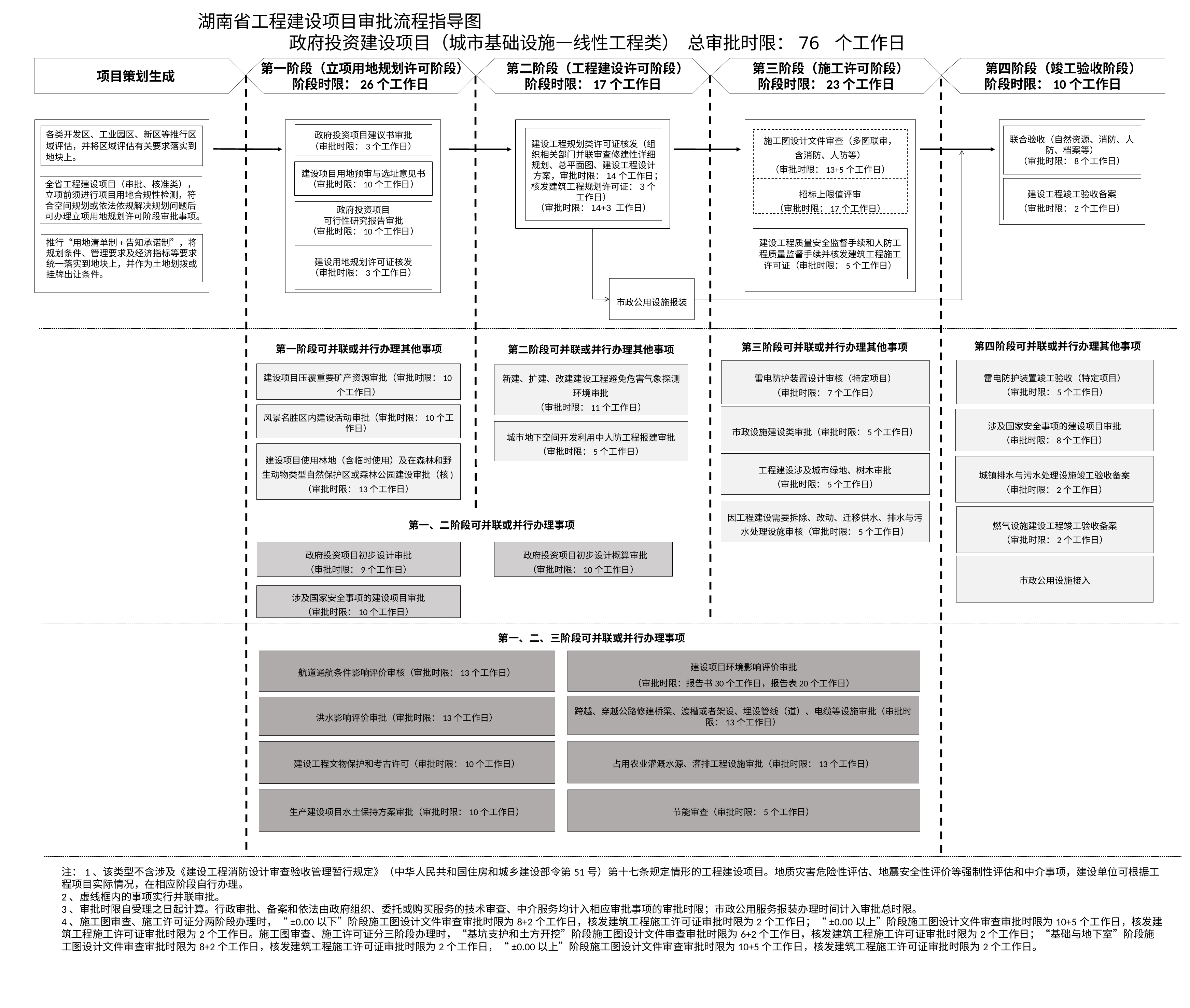

湖南省工程建设项目审批流程指导图
政府投资建设项目（城市基础设施—线性工程类）  总审批时限：76 个工作日
  第一阶段（立项用地规划许可阶段）
阶段时限：26个工作日
  第二阶段（工程建设许可阶段）
阶段时限：17个工作日
      第四阶段（竣工验收阶段）
阶段时限：10个工作日
第四阶段（竣工验收阶段）
项目策划生成
  第三阶段（施工许可阶段）
阶段时限：23个工作日

全省工程建设项目（审批、核准类），立项前须进行项目用地合规性检测，符合空间规划或依法依规解决规划问题后可办理立项用地规划许可阶段审批事项。

政府投资项目建议书审批
（审批时限：3个工作日）
联合验收（自然资源、消防、人防、档案等）
（审批时限：8个工作日）
各类开发区、工业园区、新区等推行区域评估，并将区域评估有关要求落实到地块上。
建设工程规划类许可证核发（组织相关部门并联审查修建性详细规划、总平面图、建设工程设计方案，审批时限：14个工作日；核发建筑工程规划许可证：3个工作日）
（审批时限：14+3 工作日）
施工图设计文件审查（多图联审，
含消防、人防等）
（审批时限：13+5个工作日）

招标上限值评审
（审批时限：17个工作日）
建设项目用地预审与选址意见书（审批时限：10个工作日）
建设工程竣工验收备案
（审批时限：2个工作日）
政府投资项目
可行性研究报告审批
（审批时限：10个工作日）
建设工程质量安全监督手续和人防工程质量监督手续并核发建筑工程施工许可证（审批时限：5个工作日）
市政公用设施报装
推行“用地清单制+告知承诺制”，将规划条件、管理要求及经济指标等要求统一落实到地块上，并作为土地划拨或挂牌出让条件。
建设用地规划许可证核发
（审批时限：3个工作日）
第四阶段可并联或并行办理其他事项
第三阶段可并联或并行办理其他事项
第一阶段可并联或并行办理其他事项
第二阶段可并联或并行办理其他事项
雷电防护装置竣工验收（特定项目）
（审批时限：5个工作日）
雷电防护装置设计审核（特定项目）
（审批时限：7个工作日）
建设项目压覆重要矿产资源审批（审批时限：10个工作日）
新建、扩建、改建建设工程避免危害气象探测环境审批
（审批时限：11个工作日）
风景名胜区内建设活动审批（审批时限：10个工作日）
市政设施建设类审批（审批时限：5个工作日）
涉及国家安全事项的建设项目审批
（审批时限：8个工作日）
城市地下空间开发利用中人防工程报建审批
（审批时限：5个工作日）
建设项目使用林地（含临时使用）及在森林和野生动物类型自然保护区或森林公园建设审批（核)（审批时限：13个工作日）
工程建设涉及城市绿地、树木审批
（审批时限：5个工作日）
城镇排水与污水处理设施竣工验收备案
（审批时限：2个工作日）
因工程建设需要拆除、改动、迁移供水、排水与污水处理设施审核（审批时限：5个工作日）
燃气设施建设工程竣工验收备案
（审批时限：2个工作日）
第一、二阶段可并联或并行办理事项
政府投资项目初步设计审批
（审批时限：9个工作日）
 政府投资项目初步设计概算审批
（审批时限：10个工作日）
市政公用设施接入
涉及国家安全事项的建设项目审批
（审批时限：10个工作日）
第一、二、三阶段可并联或并行办理事项
航道通航条件影响评价审核（审批时限：13个工作日）
建设项目环境影响评价审批
（审批时限：报告书30个工作日，报告表20个工作日）
跨越、穿越公路修建桥梁、渡槽或者架设、埋设管线（道）、电缆等设施审批（审批时限：13个工作日）
洪水影响评价审批（审批时限：13个工作日）
占用农业灌溉水源、灌排工程设施审批（审批时限：13个工作日）
建设工程文物保护和考古许可（审批时限：10个工作日）
生产建设项目水土保持方案审批（审批时限：10个工作日）
节能审查（审批时限：5个工作日）
注：1、该类型不含涉及《建设工程消防设计审查验收管理暂行规定》（中华人民共和国住房和城乡建设部令第51号）第十七条规定情形的工程建设项目。地质灾害危险性评估、地震安全性评价等强制性评估和中介事项，建设单位可根据工程项目实际情况，在相应阶段自行办理。
2、虚线框内的事项实行并联审批。
3、审批时限自受理之日起计算。行政审批、备案和依法由政府组织、委托或购买服务的技术审查、中介服务均计入相应审批事项的审批时限；市政公用服务报装办理时间计入审批总时限。
4、施工图审查、施工许可证分两阶段办理时，“±0.00以下”阶段施工图设计文件审查审批时限为8+2个工作日，核发建筑工程施工许可证审批时限为2个工作日；“±0.00以上”阶段施工图设计文件审查审批时限为10+5个工作日，核发建筑工程施工许可证审批时限为2个工作日。施工图审查、施工许可证分三阶段办理时，“基坑支护和土方开挖”阶段施工图设计文件审查审批时限为6+2个工作日，核发建筑工程施工许可证审批时限为2个工作日；“基础与地下室”阶段施工图设计文件审查审批时限为8+2个工作日，核发建筑工程施工许可证审批时限为2个工作日，“±0.00以上”阶段施工图设计文件审查审批时限为10+5个工作日，核发建筑工程施工许可证审批时限为2个工作日。